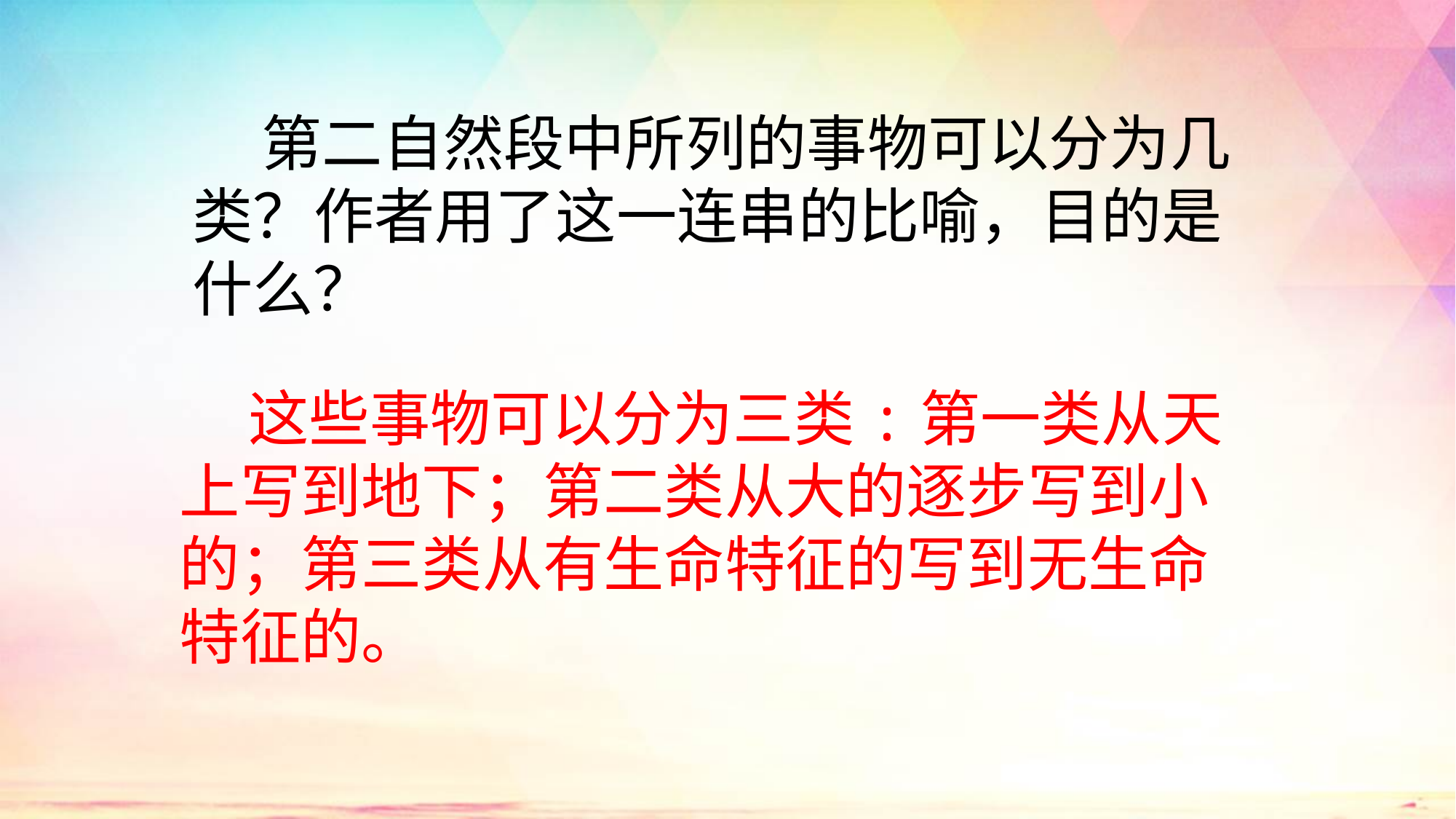

第二自然段中所列的事物可以分为几类？作者用了这一连串的比喻，目的是什么？
    这些事物可以分为三类:第一类从天上写到地下；第二类从大的逐步写到小的；第三类从有生命特征的写到无生命特征的。